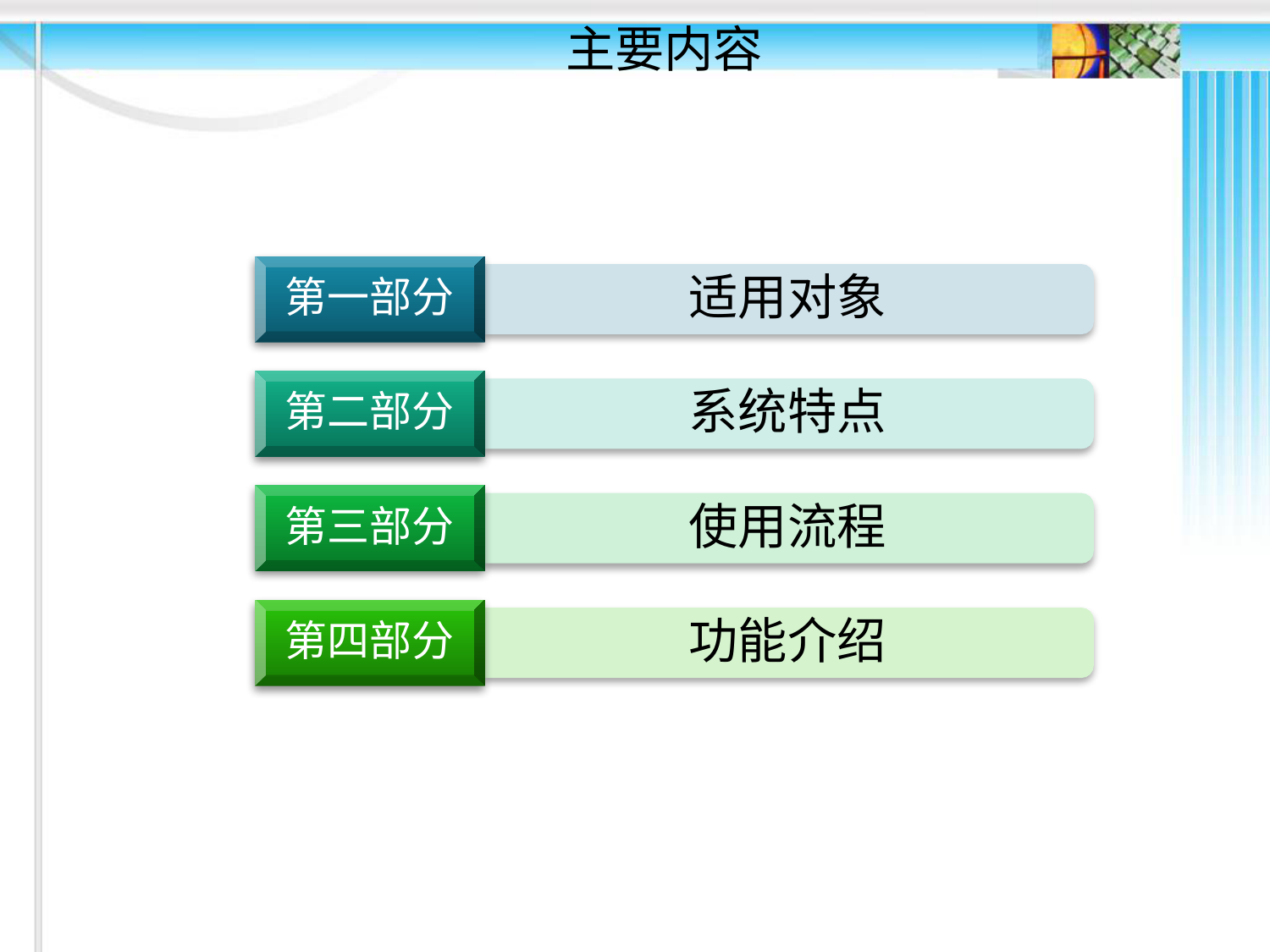

# 主要内容
第一部分
适用对象
第二部分
系统特点
第三部分
使用流程
第四部分
功能介绍